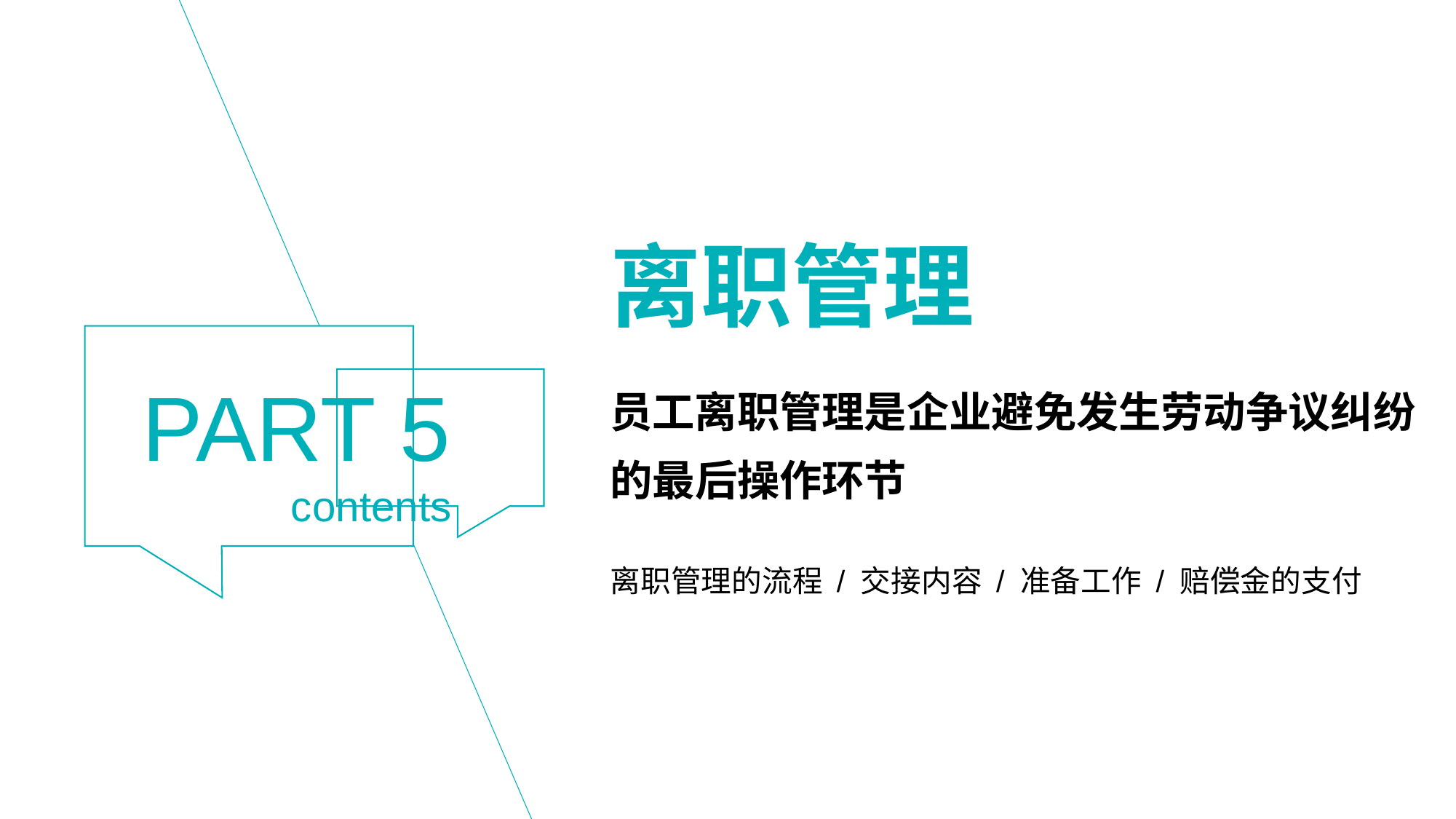

离职管理

员工离职管理是企业避免发生劳动争议纠纷的最后操作环节

离职管理的流程 / 交接内容 / 准备工作 / 赔偿金的支付

PART 5
contents